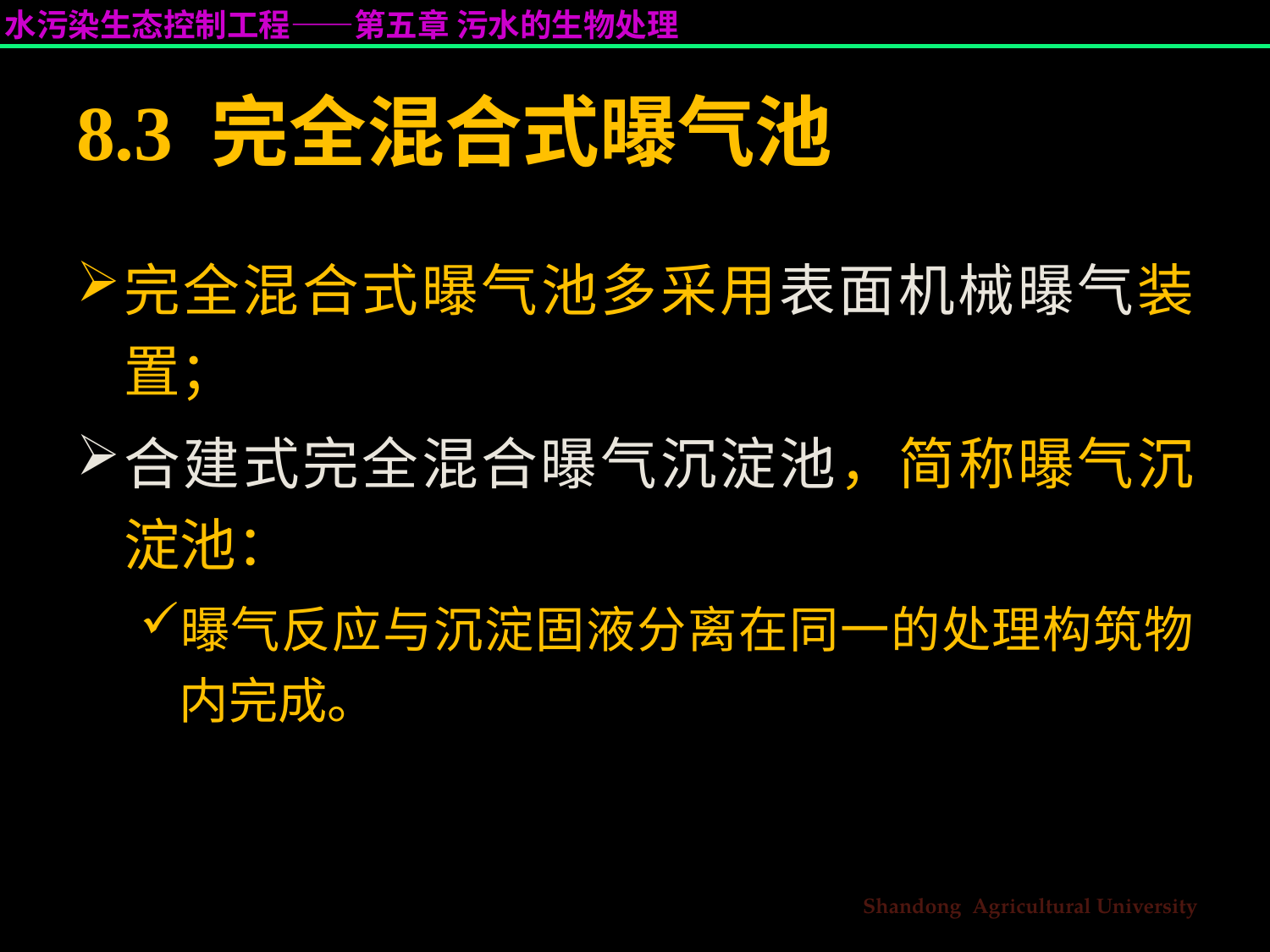

# 8.3 完全混合式曝气池
完全混合式曝气池多采用表面机械曝气装置；
合建式完全混合曝气沉淀池，简称曝气沉淀池：
曝气反应与沉淀固液分离在同一的处理构筑物内完成。